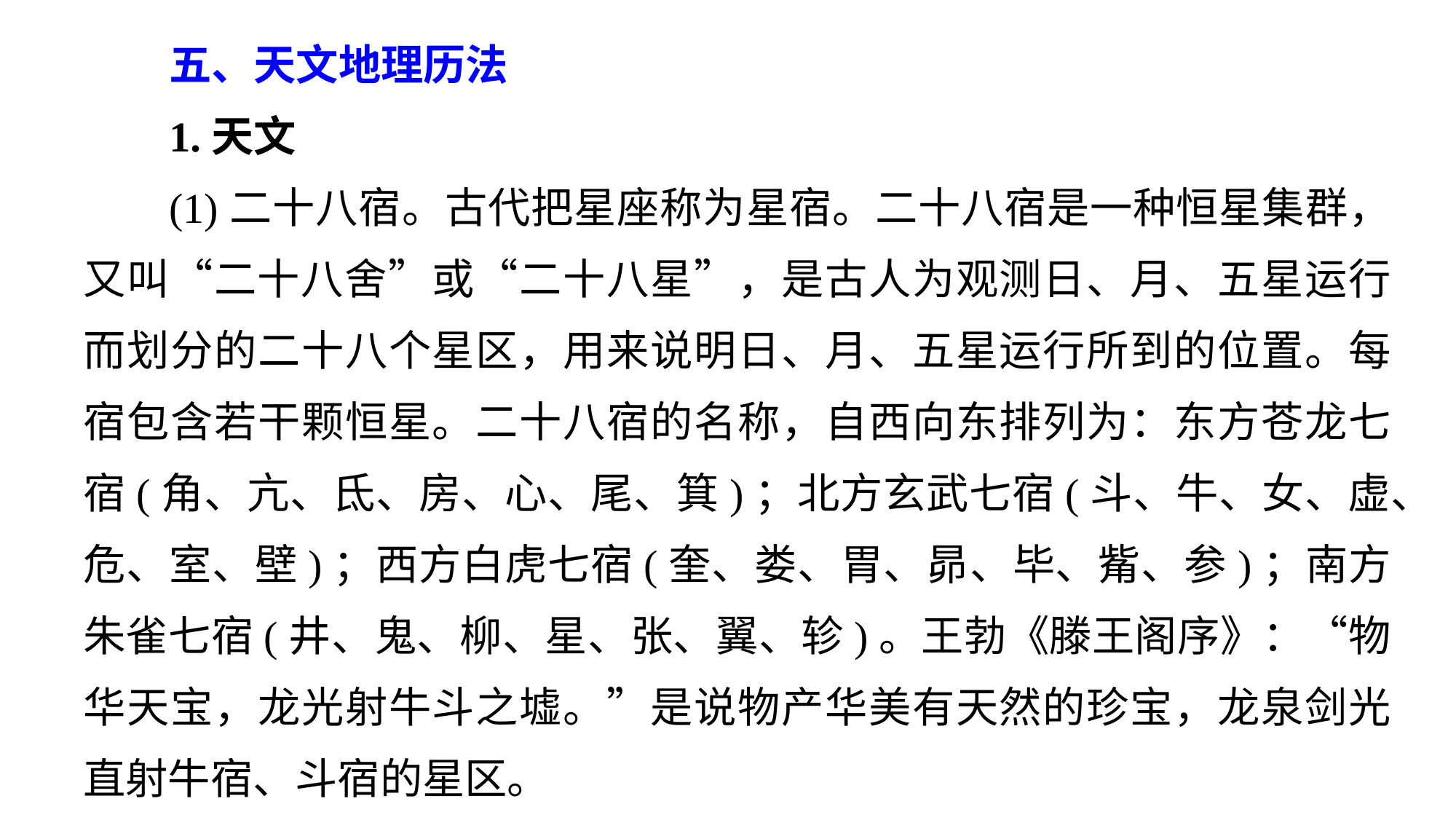

五、天文地理历法
1.天文
(1)二十八宿。古代把星座称为星宿。二十八宿是一种恒星集群，又叫“二十八舍”或“二十八星”，是古人为观测日、月、五星运行而划分的二十八个星区，用来说明日、月、五星运行所到的位置。每宿包含若干颗恒星。二十八宿的名称，自西向东排列为：东方苍龙七宿(角、亢、氐、房、心、尾、箕)；北方玄武七宿(斗、牛、女、虚、危、室、壁)；西方白虎七宿(奎、娄、胃、昴、毕、觜、参)；南方朱雀七宿(井、鬼、柳、星、张、翼、轸)。王勃《滕王阁序》：“物华天宝，龙光射牛斗之墟。”是说物产华美有天然的珍宝，龙泉剑光直射牛宿、斗宿的星区。